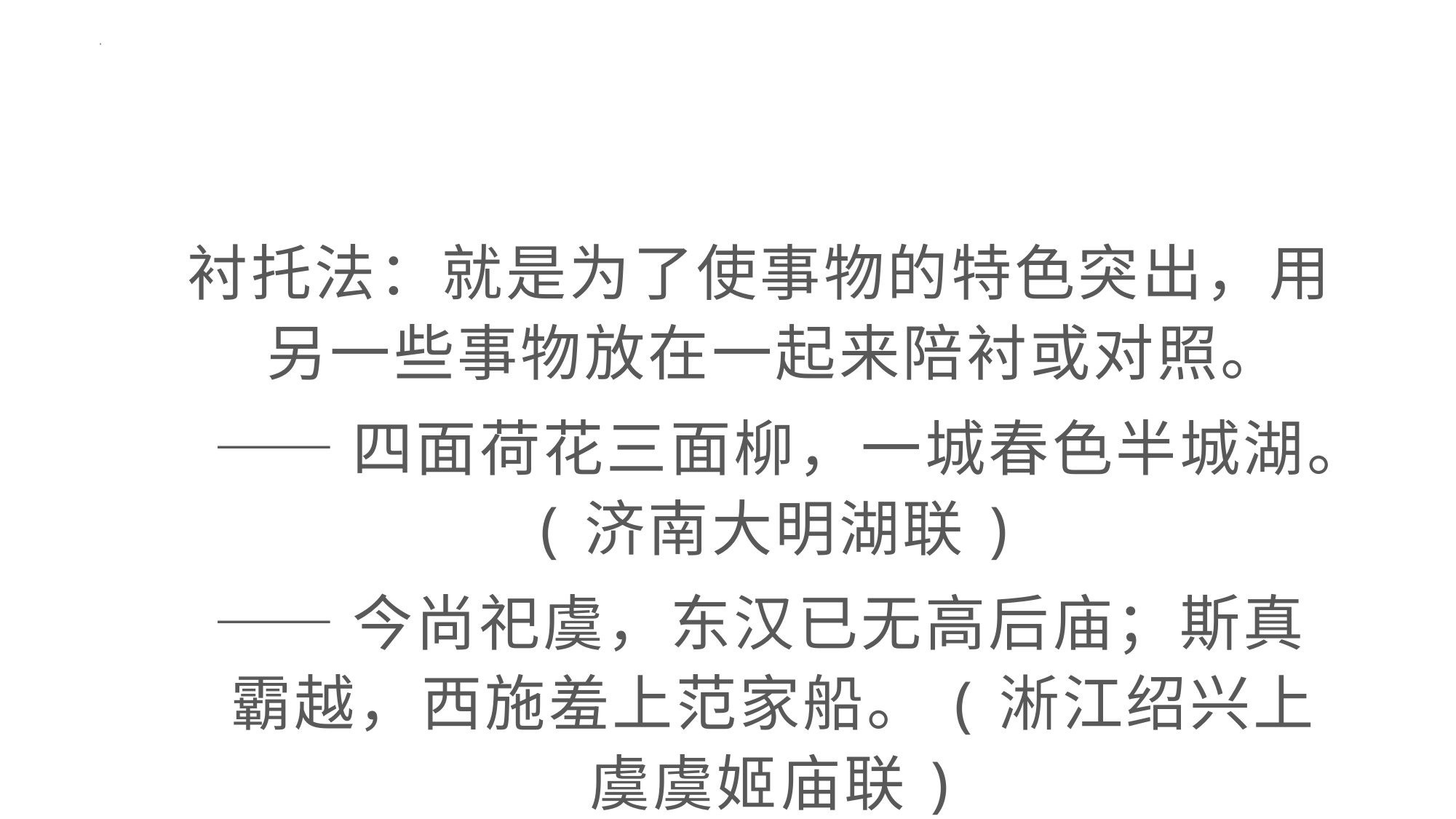

衬托法：就是为了使事物的特色突出，用另一些事物放在一起来陪衬或对照。
——四面荷花三面柳，一城春色半城湖。(济南大明湖联)
——今尚祀虞，东汉已无高后庙；斯真霸越，西施羞上范家船。(淅江绍兴上虞虞姬庙联)
#